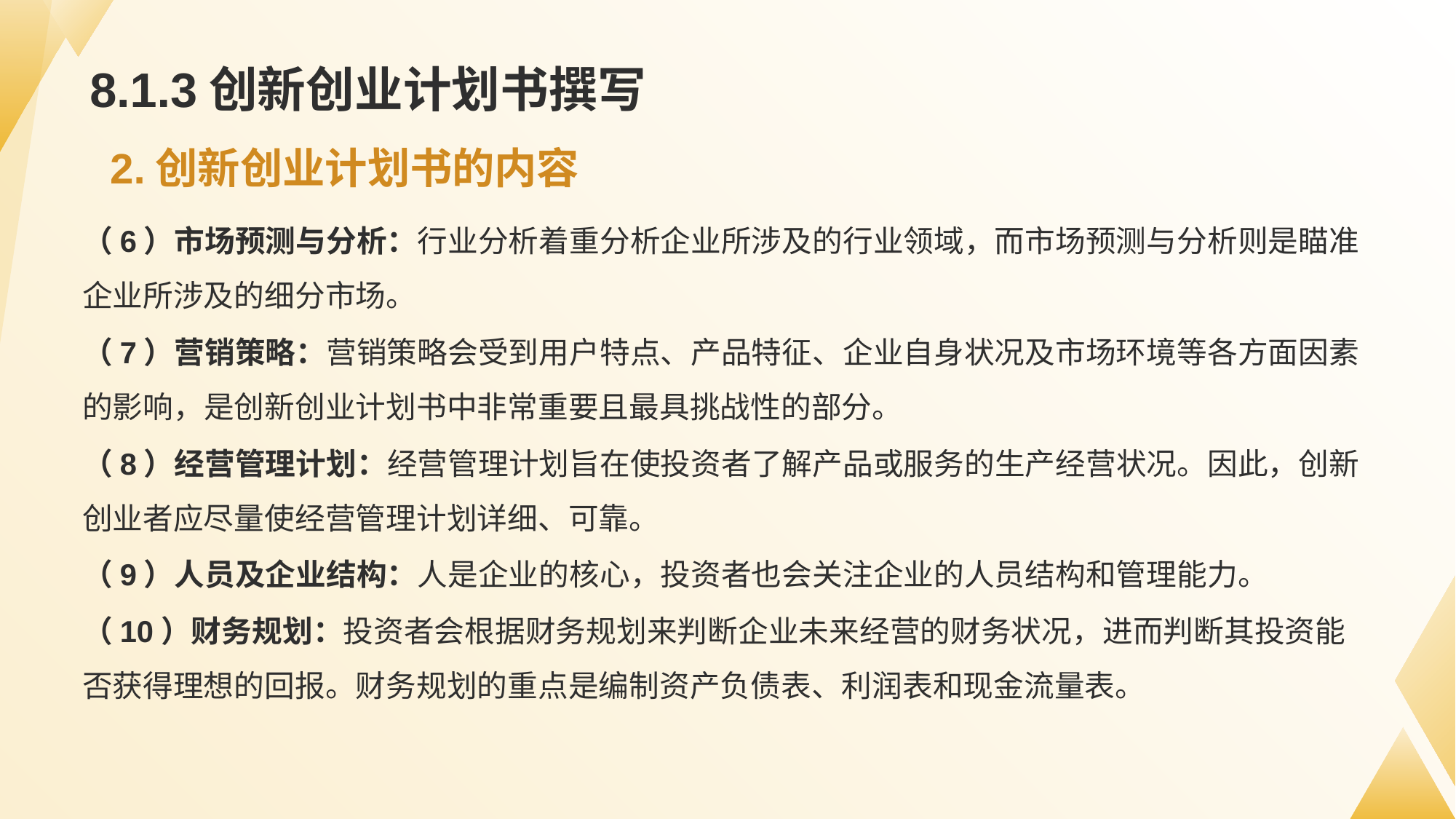

# 8.1.3创新创业计划书撰写
2.创新创业计划书的内容
（6）市场预测与分析：行业分析着重分析企业所涉及的行业领域，而市场预测与分析则是瞄准企业所涉及的细分市场。
（7）营销策略：营销策略会受到用户特点、产品特征、企业自身状况及市场环境等各方面因素的影响，是创新创业计划书中非常重要且最具挑战性的部分。
（8）经营管理计划：经营管理计划旨在使投资者了解产品或服务的生产经营状况。因此，创新创业者应尽量使经营管理计划详细、可靠。
（9）人员及企业结构：人是企业的核心，投资者也会关注企业的人员结构和管理能力。
（10）财务规划：投资者会根据财务规划来判断企业未来经营的财务状况，进而判断其投资能否获得理想的回报。财务规划的重点是编制资产负债表、利润表和现金流量表。